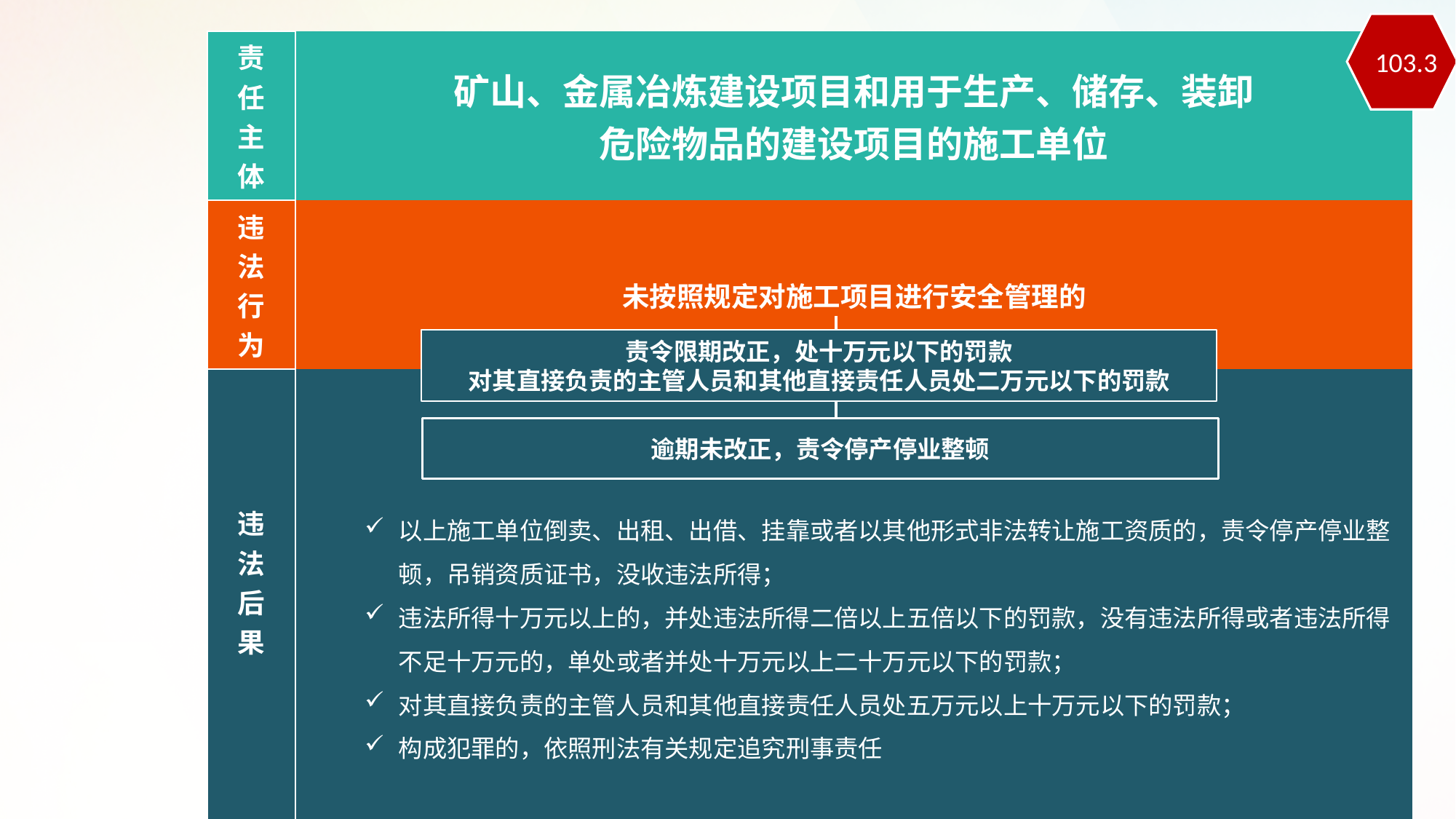

| 责 任 主 体 | 矿山、金属冶炼建设项目和用于生产、储存、装卸 危险物品的建设项目的施工单位 |
| --- | --- |
| 违 法 行 为 | 未按照规定对施工项目进行安全管理的 |
| 违 法 后 果 |  |
103.3
责令限期改正，处十万元以下的罚款
对其直接负责的主管人员和其他直接责任人员处二万元以下的罚款
逾期未改正，责令停产停业整顿
以上施工单位倒卖、出租、出借、挂靠或者以其他形式非法转让施工资质的，责令停产停业整顿，吊销资质证书，没收违法所得；
违法所得十万元以上的，并处违法所得二倍以上五倍以下的罚款，没有违法所得或者违法所得不足十万元的，单处或者并处十万元以上二十万元以下的罚款；
对其直接负责的主管人员和其他直接责任人员处五万元以上十万元以下的罚款；
构成犯罪的，依照刑法有关规定追究刑事责任